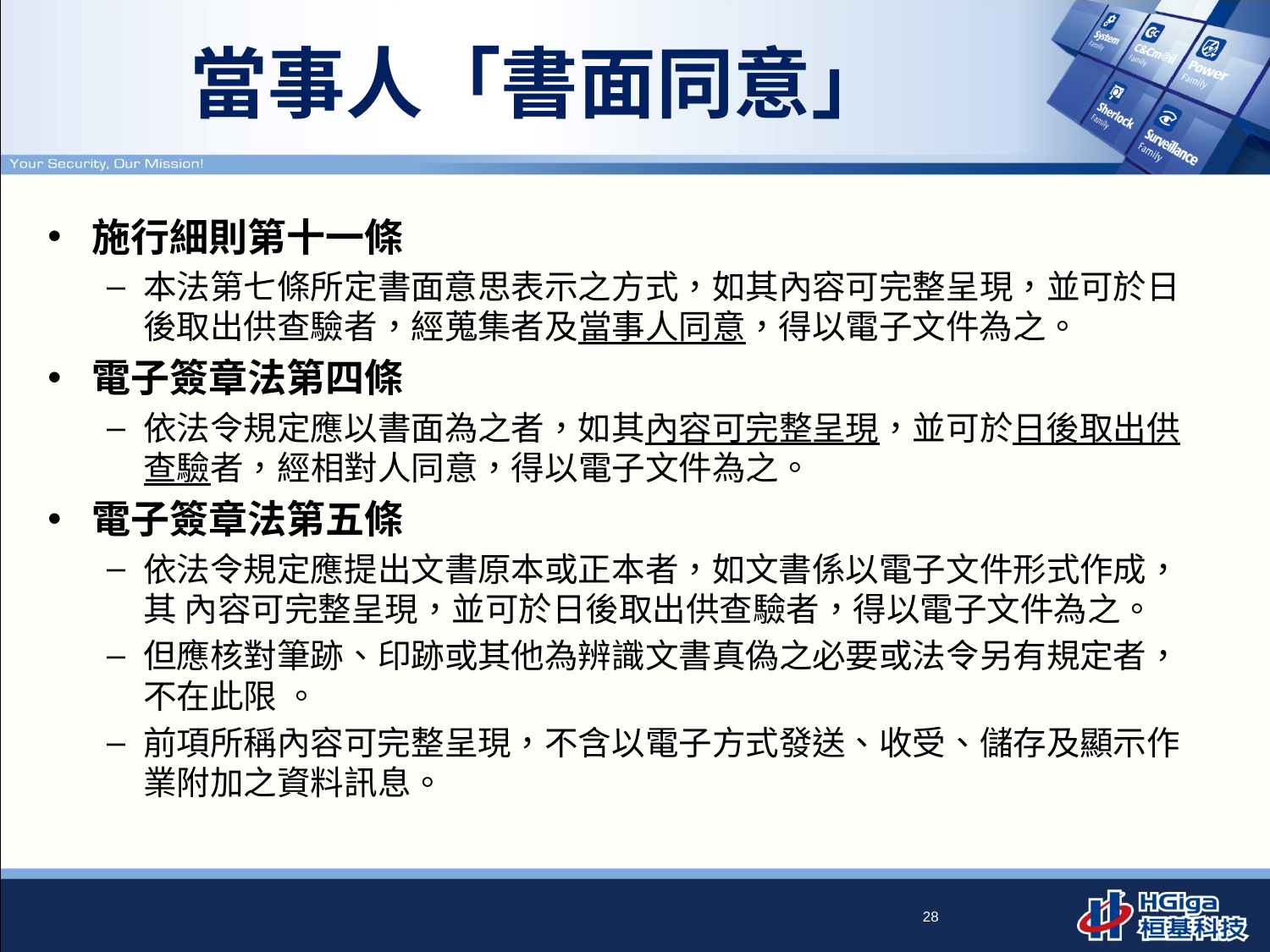

# 當事人「書面同意」
施行細則第十一條
本法第七條所定書面意思表示之方式，如其內容可完整呈現，並可於日後取出供查驗者，經蒐集者及當事人同意，得以電子文件為之。
電子簽章法第四條
依法令規定應以書面為之者，如其內容可完整呈現，並可於日後取出供查驗者，經相對人同意，得以電子文件為之。
電子簽章法第五條
依法令規定應提出文書原本或正本者，如文書係以電子文件形式作成，其 內容可完整呈現，並可於日後取出供查驗者，得以電子文件為之。
但應核對筆跡、印跡或其他為辨識文書真偽之必要或法令另有規定者，不在此限 。
前項所稱內容可完整呈現，不含以電子方式發送、收受、儲存及顯示作業附加之資料訊息。

28